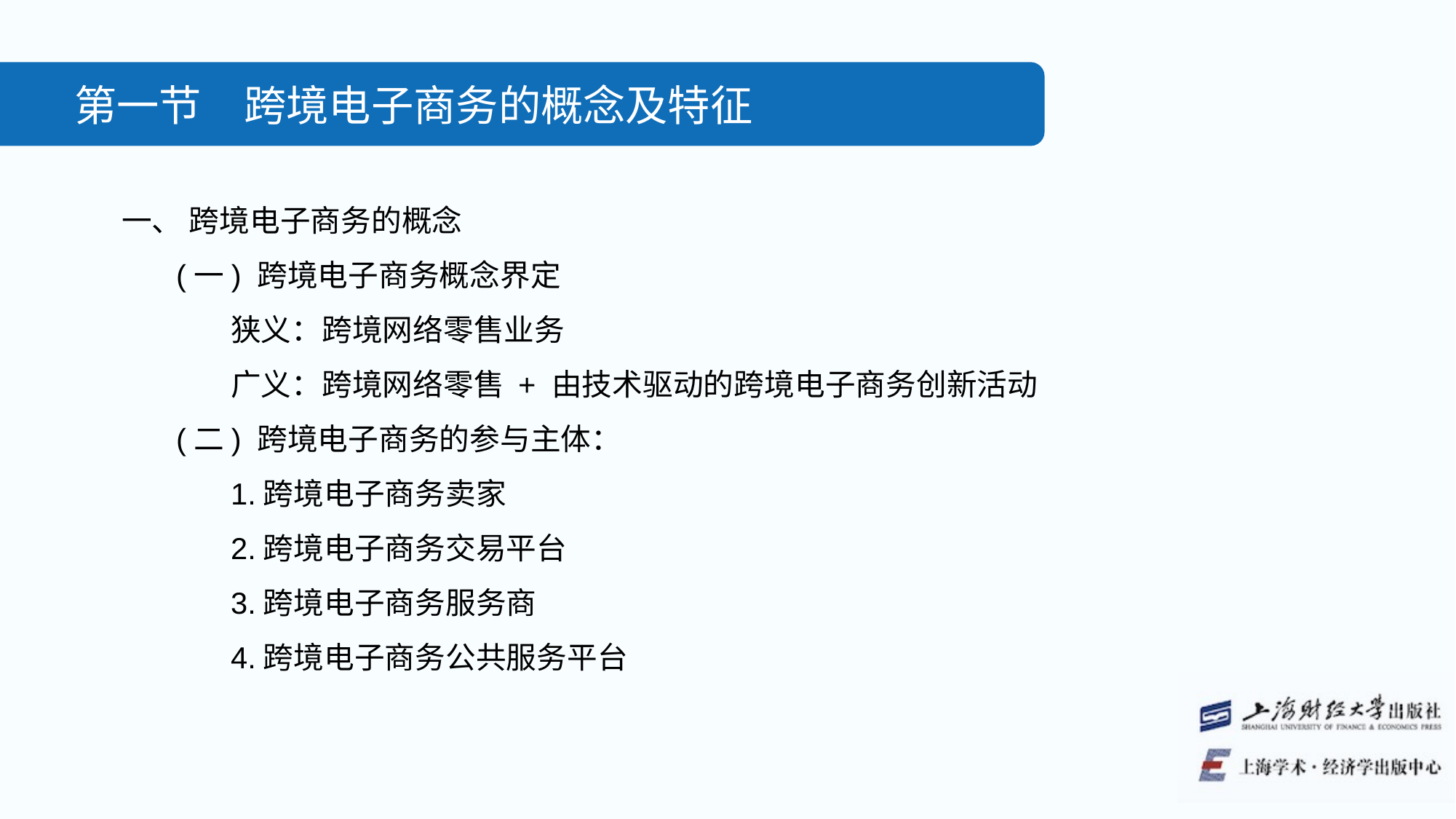

第一节　跨境电子商务的概念及特征
一、 跨境电子商务的概念
(一) 跨境电子商务概念界定
狭义：跨境网络零售业务
广义：跨境网络零售 + 由技术驱动的跨境电子商务创新活动
(二) 跨境电子商务的参与主体：
1.跨境电子商务卖家
2.跨境电子商务交易平台
3.跨境电子商务服务商
4.跨境电子商务公共服务平台